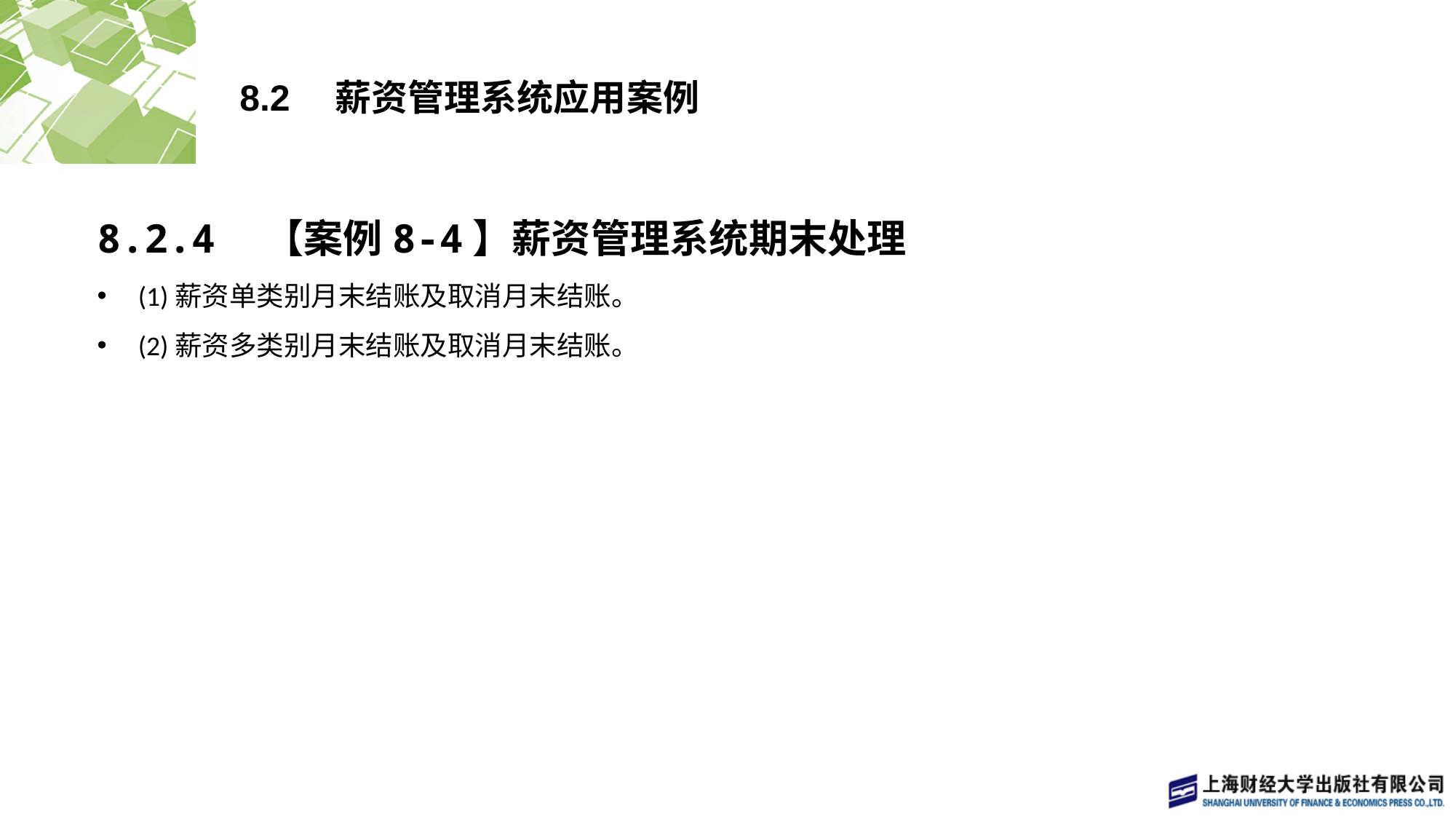

# 8.2　薪资管理系统应用案例
8.2.4　【案例8-4】薪资管理系统期末处理
(1)薪资单类别月末结账及取消月末结账。
(2)薪资多类别月末结账及取消月末结账。